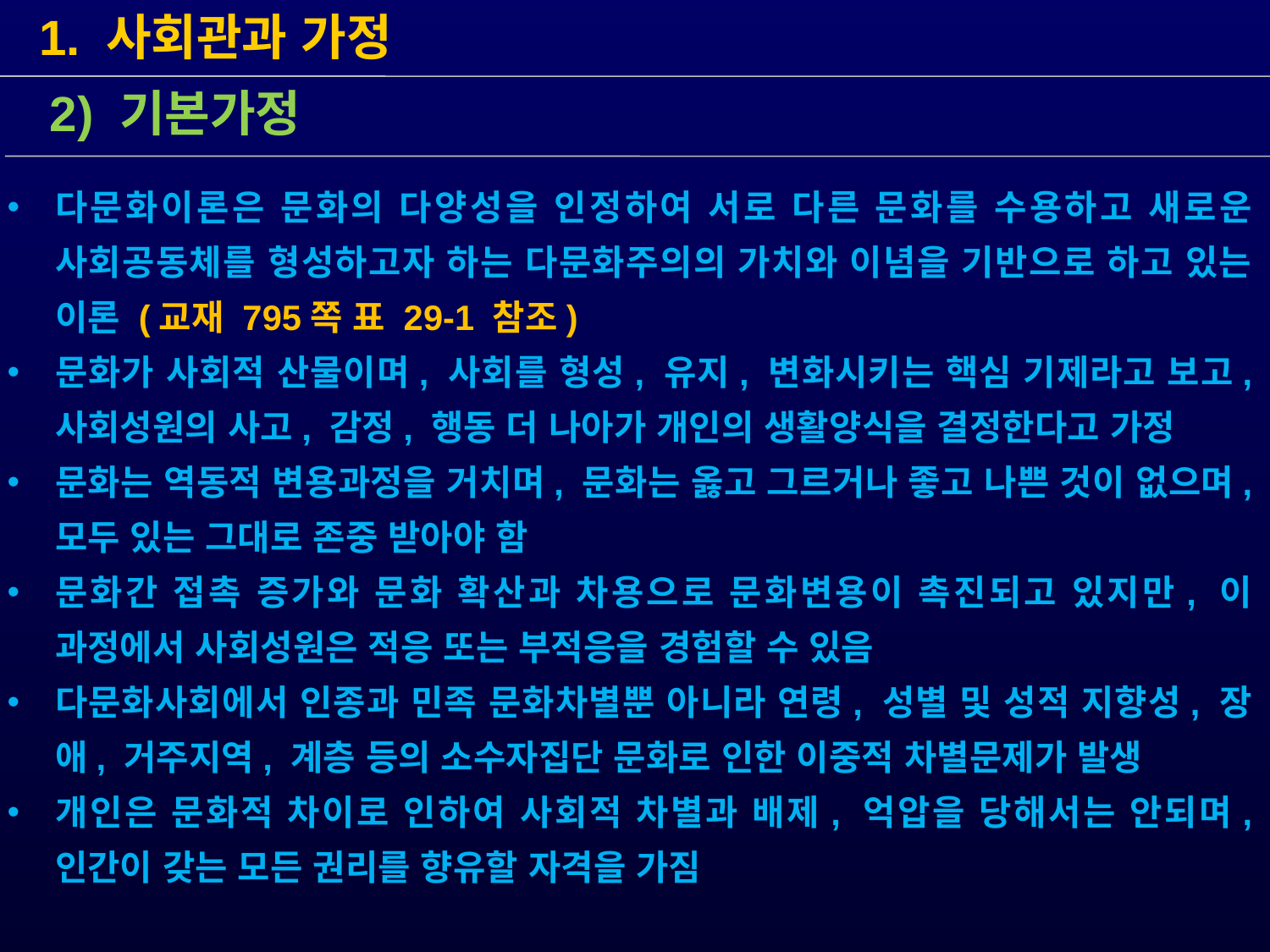

1. 사회관과 가정

다문화이론은 문화의 다양성을 인정하여 서로 다른 문화를 수용하고 새로운 사회공동체를 형성하고자 하는 다문화주의의 가치와 이념을 기반으로 하고 있는 이론 (교재 795쪽 표 29-1 참조)
문화가 사회적 산물이며, 사회를 형성, 유지, 변화시키는 핵심 기제라고 보고, 사회성원의 사고, 감정, 행동 더 나아가 개인의 생활양식을 결정한다고 가정
문화는 역동적 변용과정을 거치며, 문화는 옳고 그르거나 좋고 나쁜 것이 없으며, 모두 있는 그대로 존중 받아야 함
문화간 접촉 증가와 문화 확산과 차용으로 문화변용이 촉진되고 있지만, 이 과정에서 사회성원은 적응 또는 부적응을 경험할 수 있음
다문화사회에서 인종과 민족 문화차별뿐 아니라 연령, 성별 및 성적 지향성, 장애, 거주지역, 계층 등의 소수자집단 문화로 인한 이중적 차별문제가 발생
개인은 문화적 차이로 인하여 사회적 차별과 배제, 억압을 당해서는 안되며, 인간이 갖는 모든 권리를 향유할 자격을 가짐
  2) 기본가정